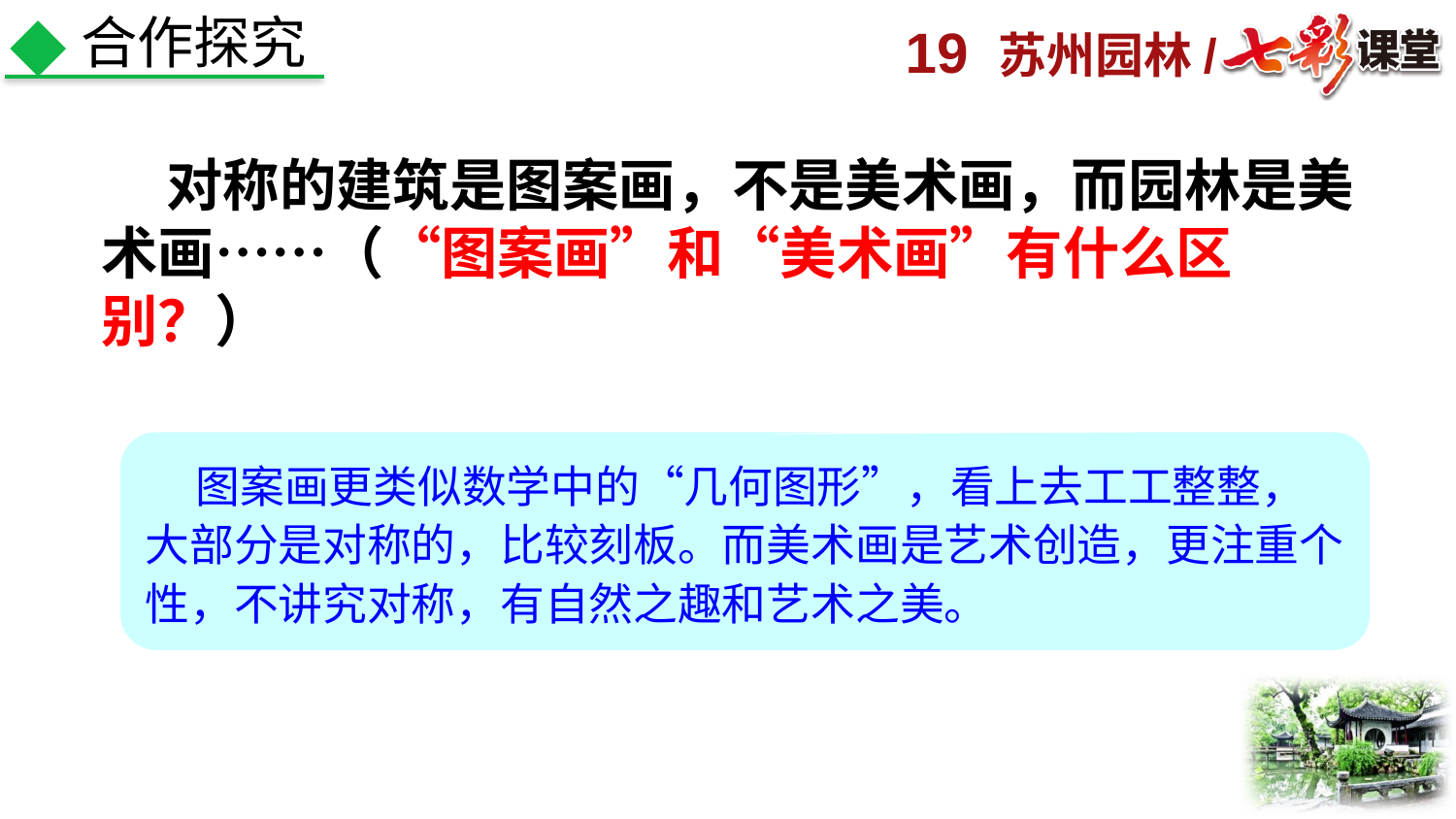

合作探究

    对称的建筑是图案画，不是美术画，而园林是美术画……（“图案画”和“美术画”有什么区别？）
    图案画更类似数学中的“几何图形”，看上去工工整整，大部分是对称的，比较刻板。而美术画是艺术创造，更注重个性，不讲究对称，有自然之趣和艺术之美。